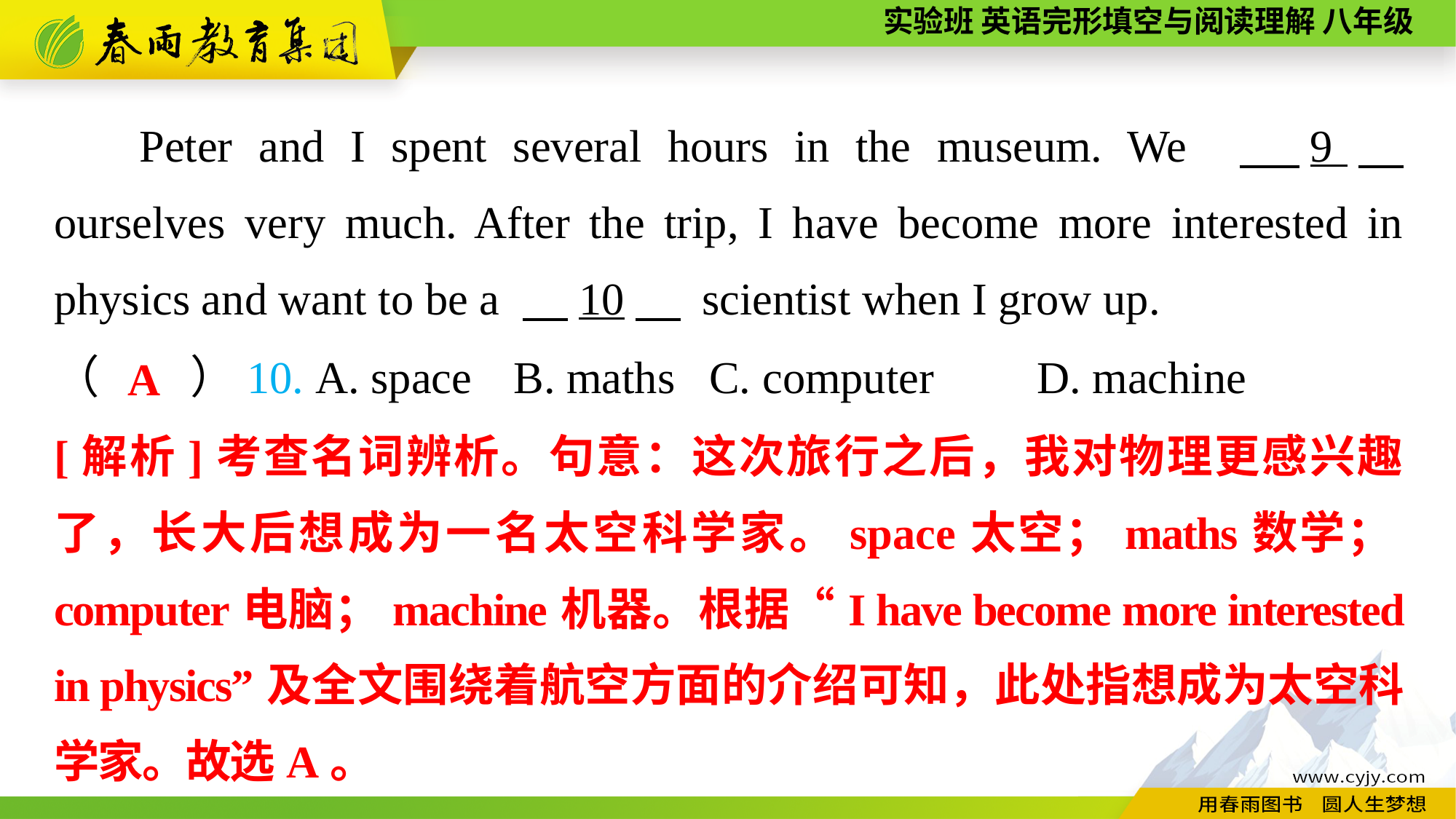

Peter and I spent several hours in the museum. We 　9　 ourselves very much. After the trip, I have become more interested in physics and want to be a 　10　 scientist when I grow up.
（　　）10. A. space	  B. maths	C. computer	D. machine
A
[解析]考查名词辨析。句意：这次旅行之后，我对物理更感兴趣了，长大后想成为一名太空科学家。space太空；maths数学；computer电脑；machine机器。根据“I have become more interested in physics”及全文围绕着航空方面的介绍可知，此处指想成为太空科学家。故选A。